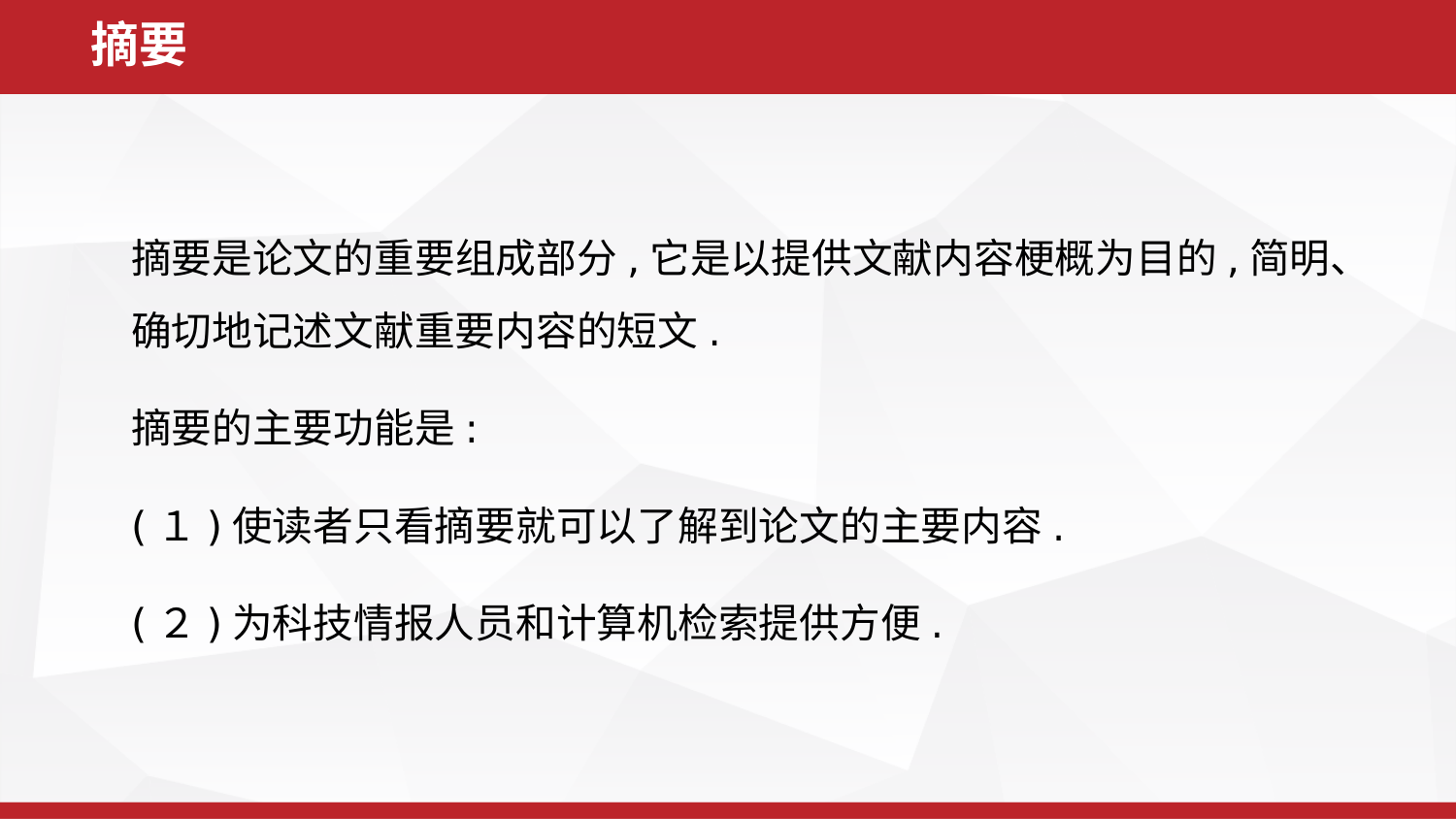

摘要
摘要是论文的重要组成部分,它是以提供文献内容梗概为目的,简明、确切地记述文献重要内容的短文.
摘要的主要功能是:
(１)使读者只看摘要就可以了解到论文的主要内容.
(２)为科技情报人员和计算机检索提供方便.